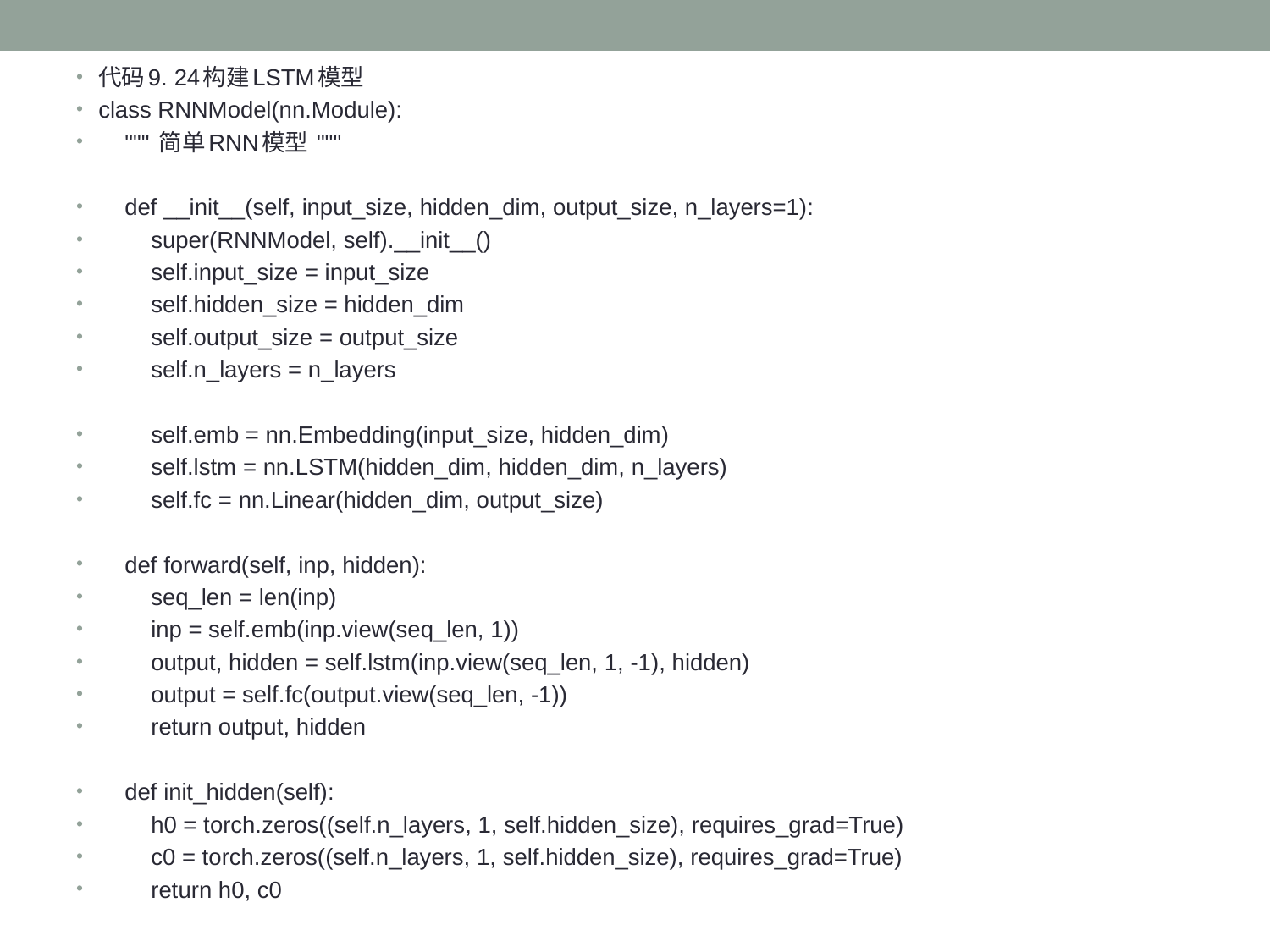

代码9. 24构建LSTM模型
class RNNModel(nn.Module):
    """ 简单RNN模型 """

    def __init__(self, input_size, hidden_dim, output_size, n_layers=1):
        super(RNNModel, self).__init__()
        self.input_size = input_size
        self.hidden_size = hidden_dim
        self.output_size = output_size
        self.n_layers = n_layers

        self.emb = nn.Embedding(input_size, hidden_dim)
        self.lstm = nn.LSTM(hidden_dim, hidden_dim, n_layers)
        self.fc = nn.Linear(hidden_dim, output_size)

    def forward(self, inp, hidden):
        seq_len = len(inp)
        inp = self.emb(inp.view(seq_len, 1))
        output, hidden = self.lstm(inp.view(seq_len, 1, -1), hidden)
        output = self.fc(output.view(seq_len, -1))
        return output, hidden

    def init_hidden(self):
        h0 = torch.zeros((self.n_layers, 1, self.hidden_size), requires_grad=True)
        c0 = torch.zeros((self.n_layers, 1, self.hidden_size), requires_grad=True)
        return h0, c0